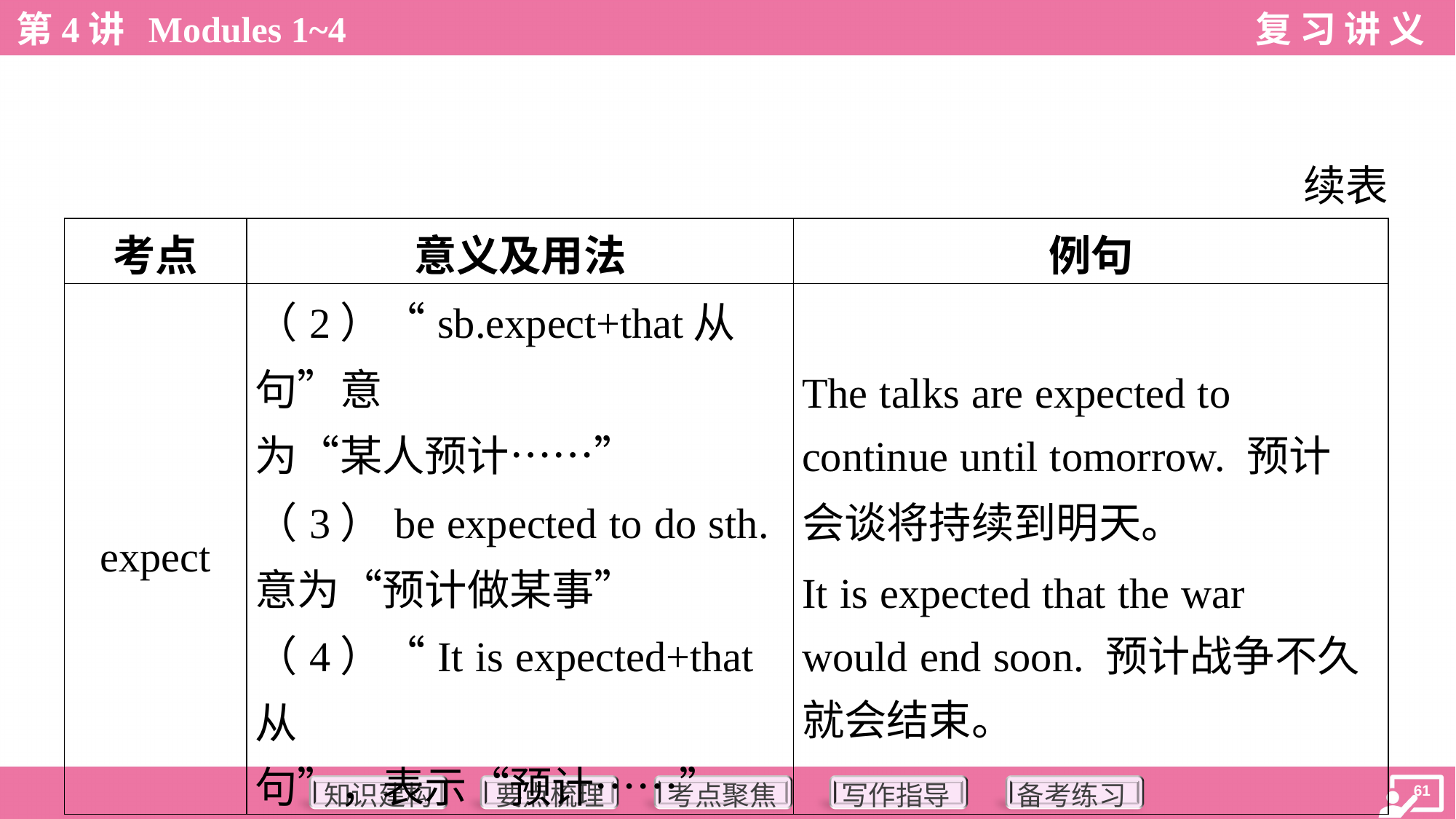

续表
| 考点 | 意义及用法 | 例句 |
| --- | --- | --- |
| expect | （2）“sb.expect+that从句”意 为“某人预计……” （3）be expected to do sth. 意为“预计做某事” （4）“It is expected+that从 句”，表示“预计……” | The talks are expected to continue until tomorrow. 预计 会谈将持续到明天。 It is expected that the war would end soon. 预计战争不久 就会结束。 |